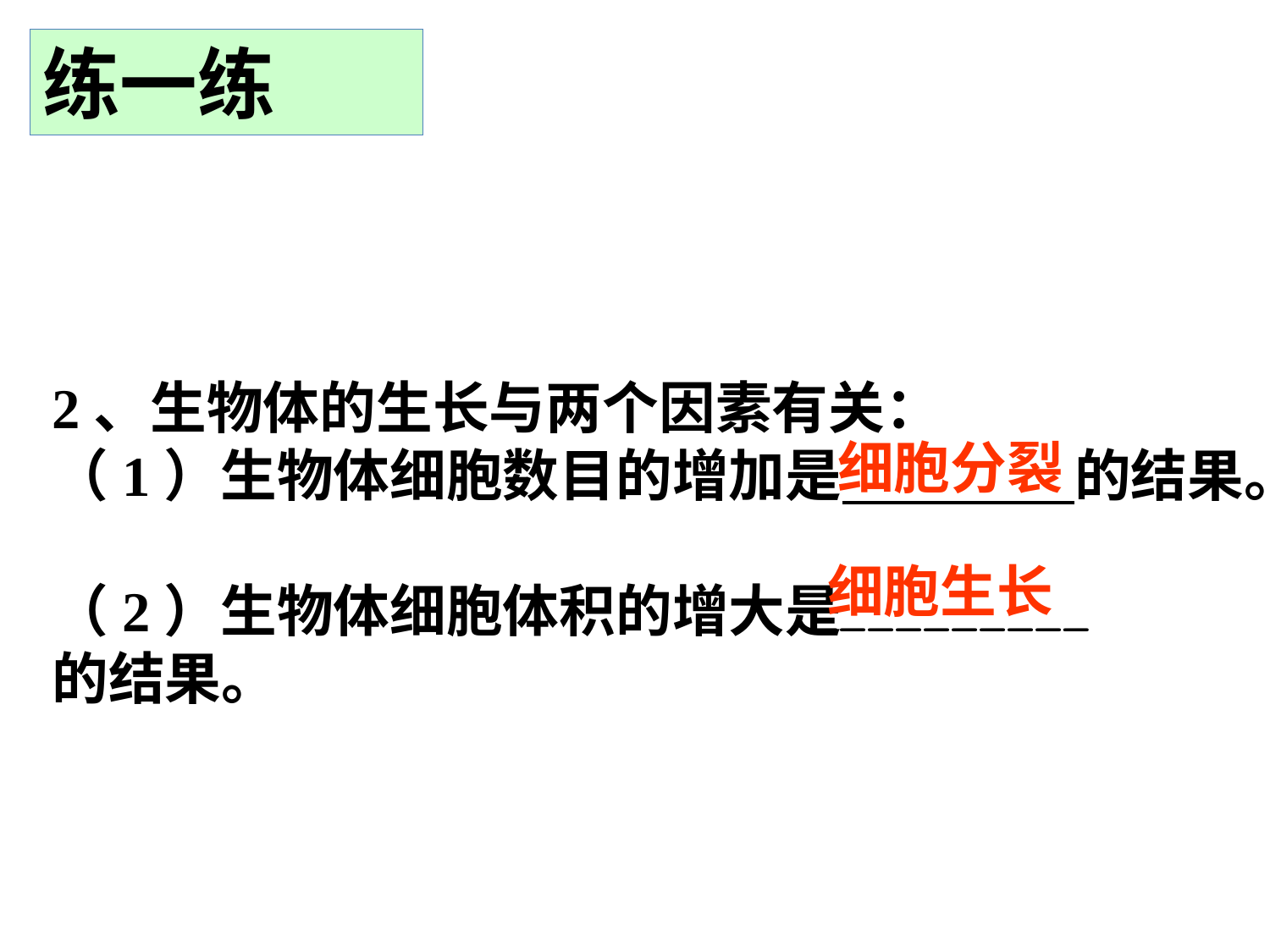

练一练
2、生物体的生长与两个因素有关：
（1）生物体细胞数目的增加是                  的结果。

（2）生物体细胞体积的增大是
的结果。
细胞分裂
细胞生长
——————————